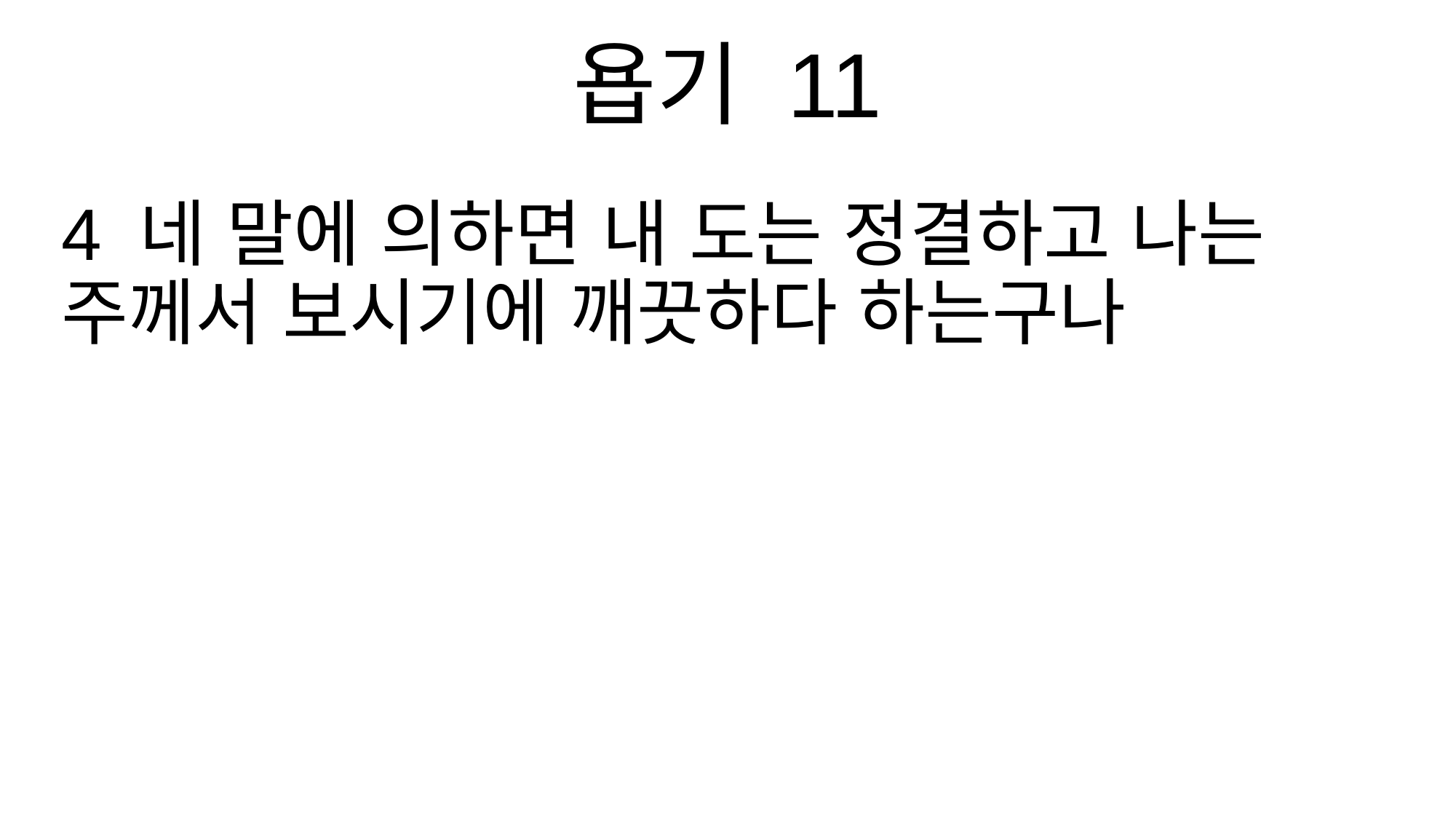

욥기 11
4 네 말에 의하면 내 도는 정결하고 나는 주께서 보시기에 깨끗하다 하는구나